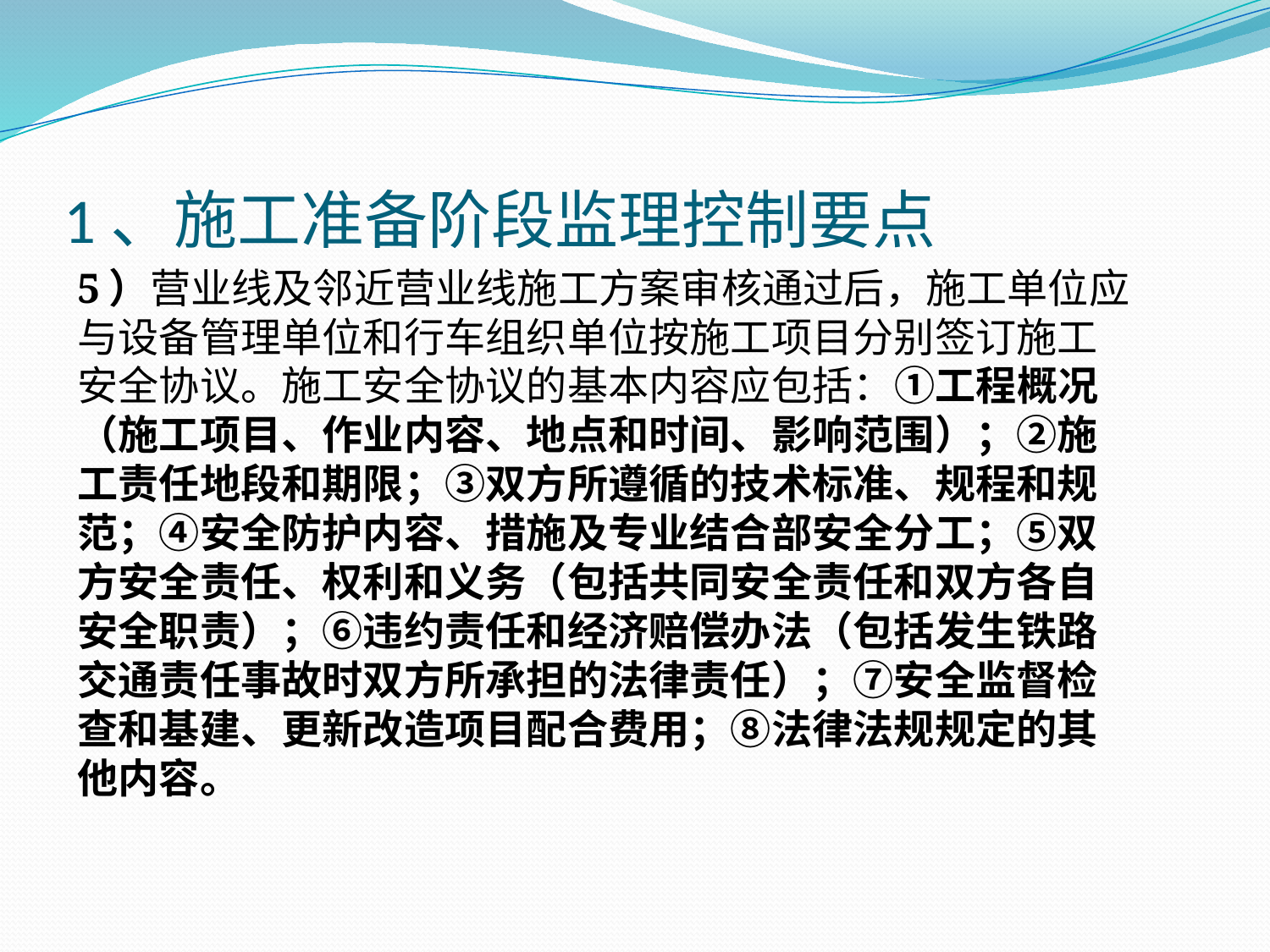

# 1、施工准备阶段监理控制要点
5）营业线及邻近营业线施工方案审核通过后，施工单位应与设备管理单位和行车组织单位按施工项目分别签订施工安全协议。施工安全协议的基本内容应包括：①工程概况（施工项目、作业内容、地点和时间、影响范围）；②施工责任地段和期限；③双方所遵循的技术标准、规程和规范；④安全防护内容、措施及专业结合部安全分工；⑤双方安全责任、权利和义务（包括共同安全责任和双方各自安全职责）；⑥违约责任和经济赔偿办法（包括发生铁路交通责任事故时双方所承担的法律责任）；⑦安全监督检查和基建、更新改造项目配合费用；⑧法律法规规定的其他内容。